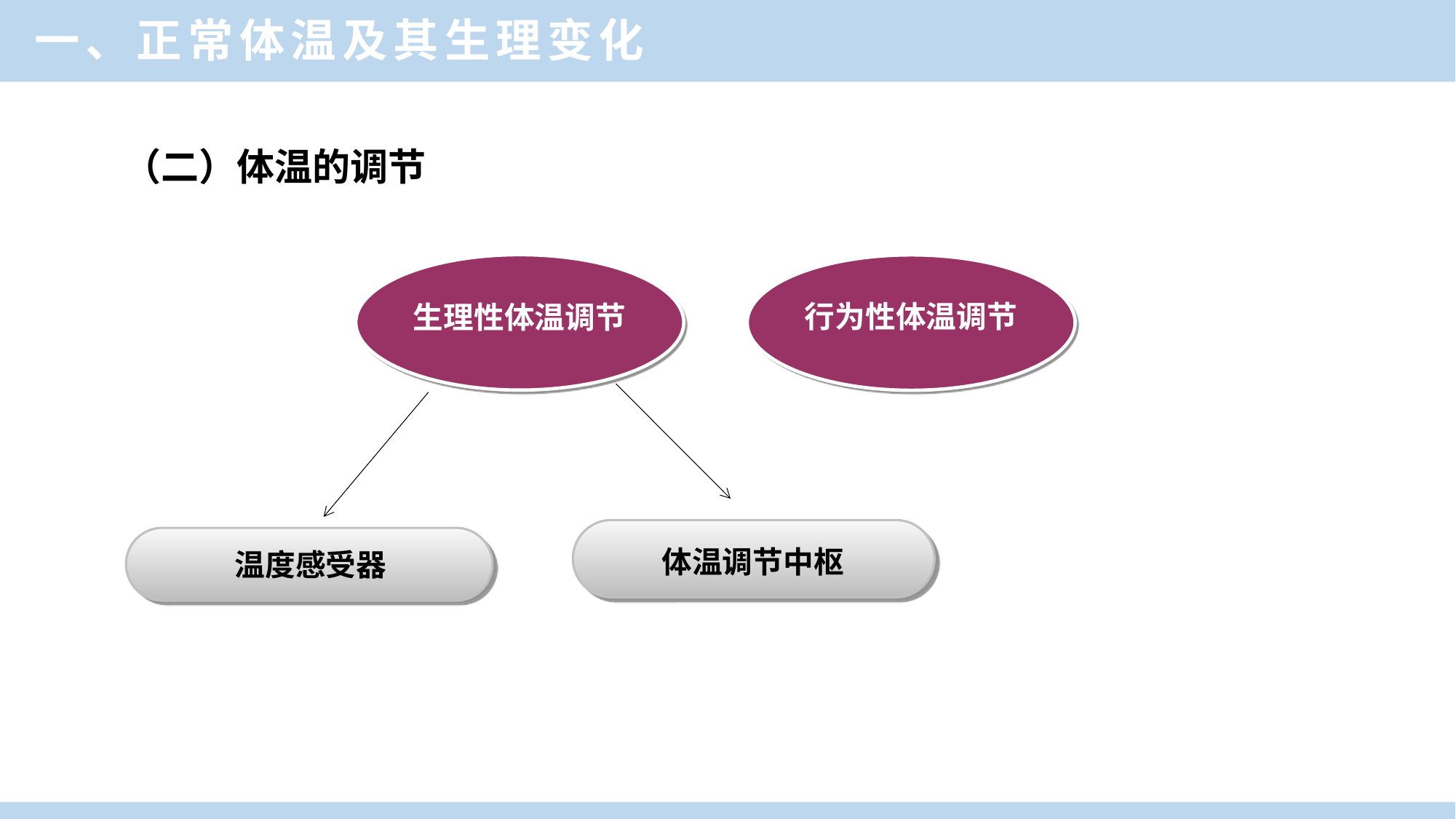

一、正常体温及其生理变化
（二）体温的调节

生理性体温调节

行为性体温调节

体温调节中枢

温度感受器